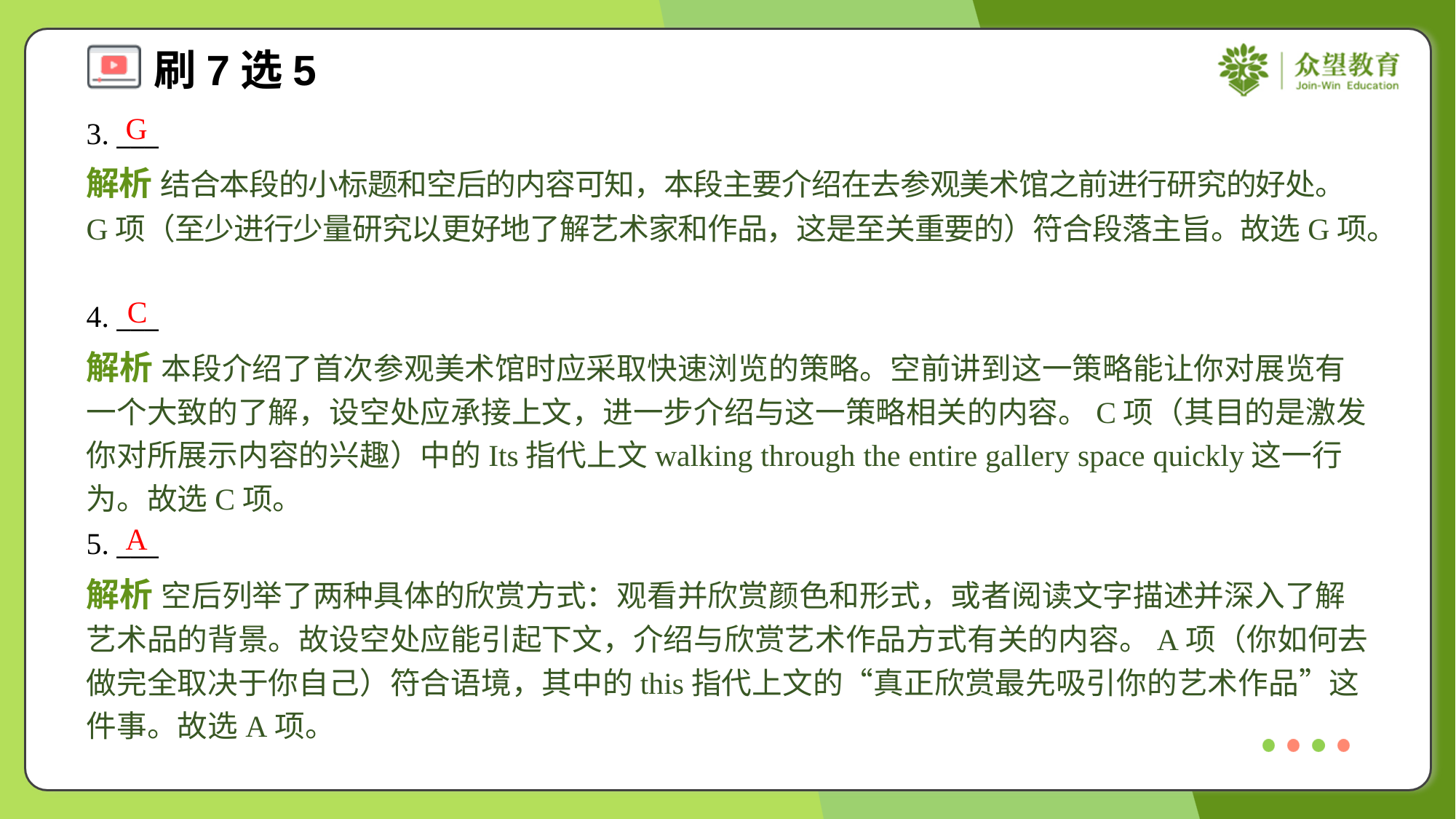

G
3. ___
解析 结合本段的小标题和空后的内容可知，本段主要介绍在去参观美术馆之前进行研究的好处。G项（至少进行少量研究以更好地了解艺术家和作品，这是至关重要的）符合段落主旨。故选G项。
C
4. ___
解析 本段介绍了首次参观美术馆时应采取快速浏览的策略。空前讲到这一策略能让你对展览有一个大致的了解，设空处应承接上文，进一步介绍与这一策略相关的内容。C项（其目的是激发你对所展示内容的兴趣）中的Its指代上文walking through the entire gallery space quickly这一行为。故选C项。
A
5. ___
解析 空后列举了两种具体的欣赏方式：观看并欣赏颜色和形式，或者阅读文字描述并深入了解艺术品的背景。故设空处应能引起下文，介绍与欣赏艺术作品方式有关的内容。A项（你如何去做完全取决于你自己）符合语境，其中的this指代上文的“真正欣赏最先吸引你的艺术作品”这件事。故选A项。